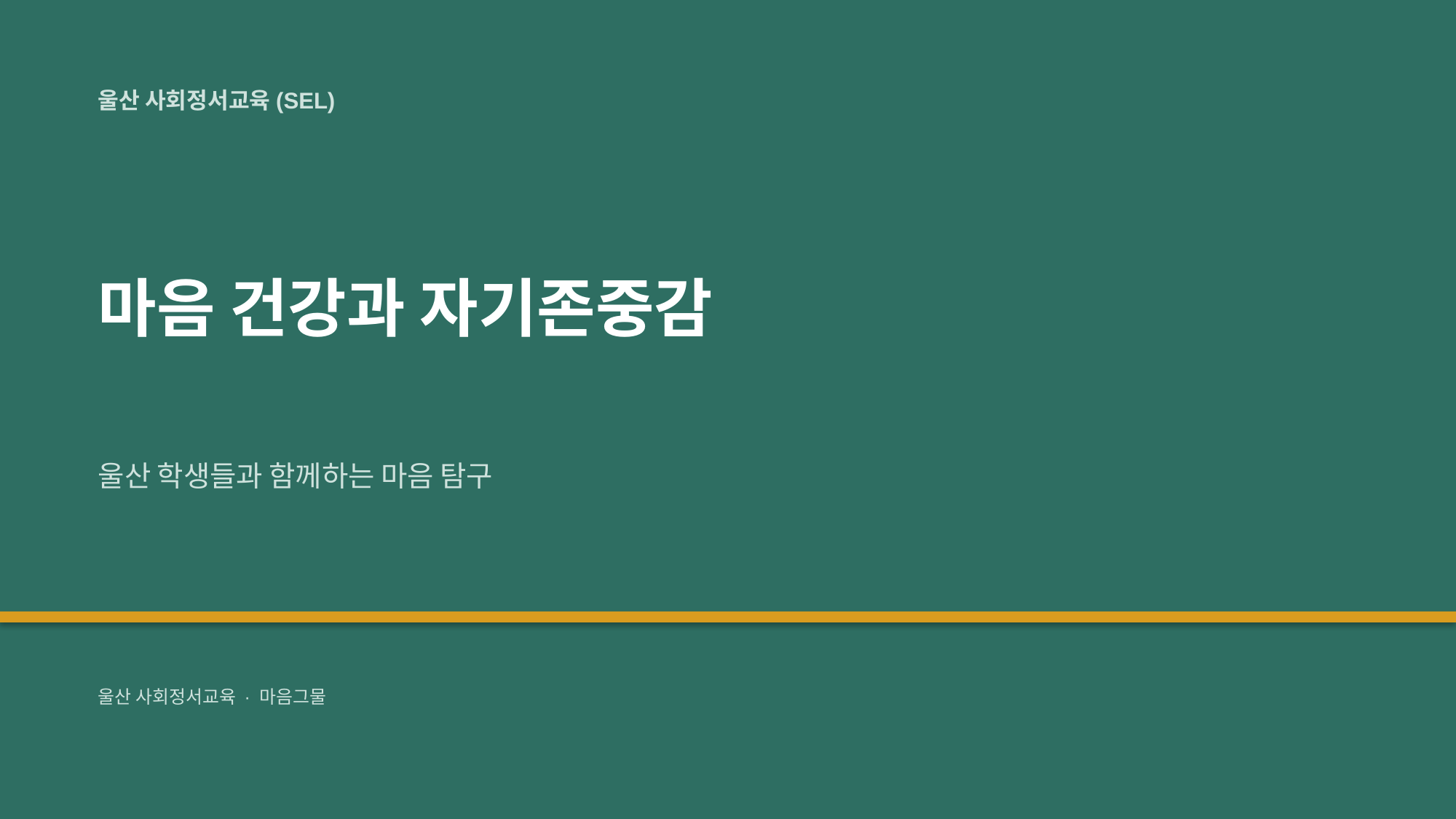

울산 사회정서교육(SEL)
마음 건강과 자기존중감
울산 학생들과 함께하는 마음 탐구

울산 사회정서교육 · 마음그물